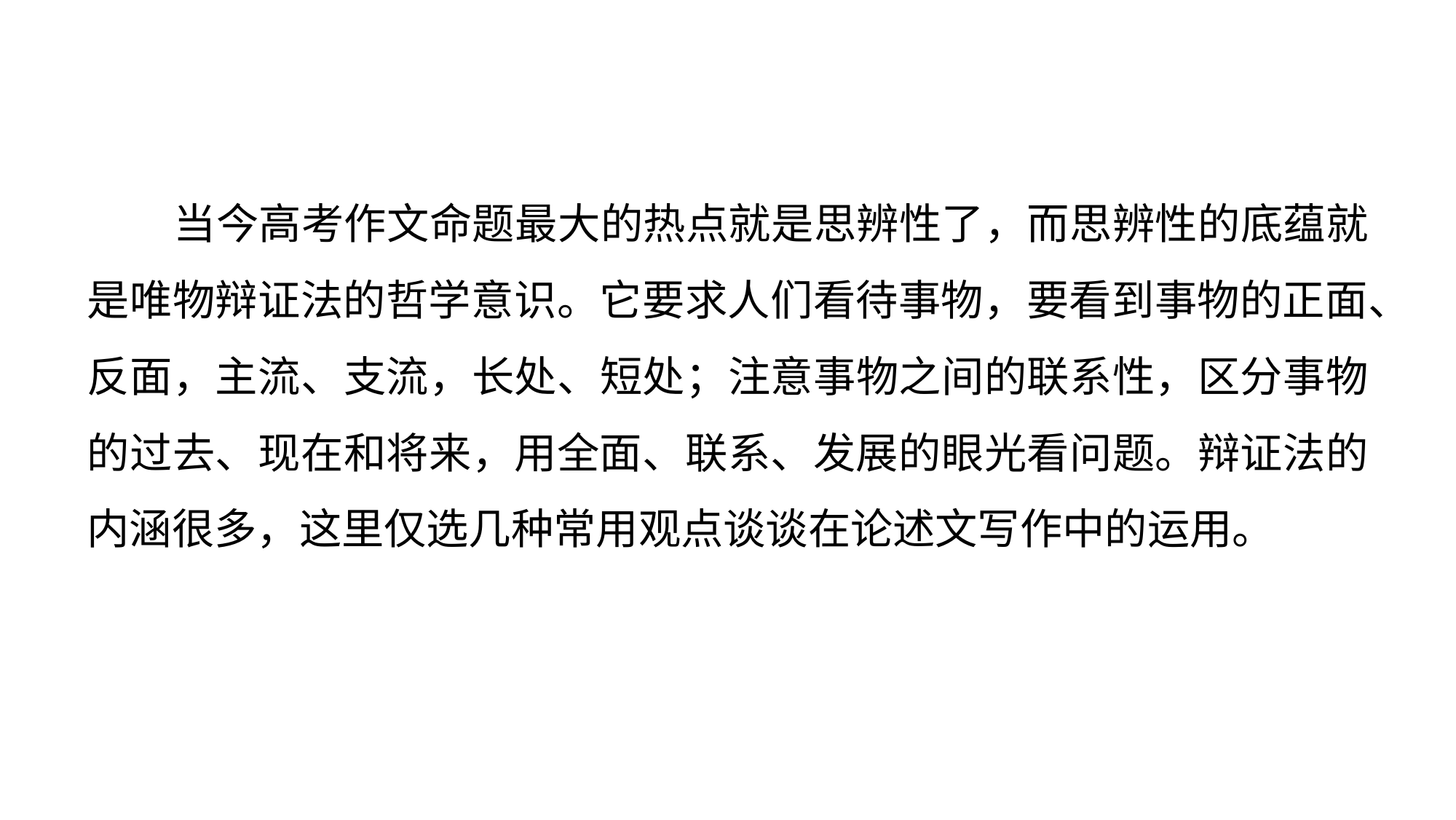

当今高考作文命题最大的热点就是思辨性了，而思辨性的底蕴就是唯物辩证法的哲学意识。它要求人们看待事物，要看到事物的正面、反面，主流、支流，长处、短处；注意事物之间的联系性，区分事物的过去、现在和将来，用全面、联系、发展的眼光看问题。辩证法的内涵很多，这里仅选几种常用观点谈谈在论述文写作中的运用。